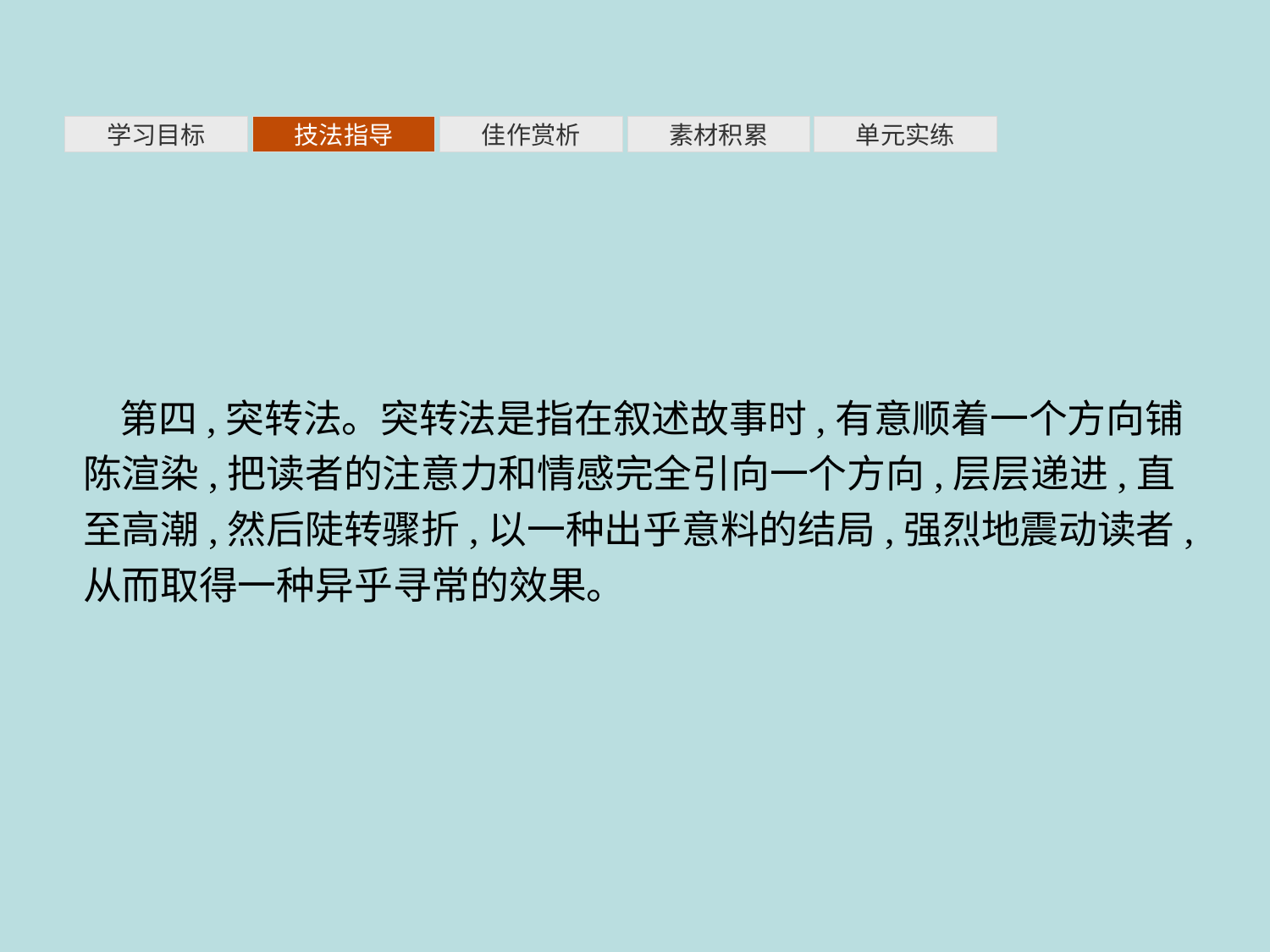

素材积累
学习目标
技法指导
佳作赏析
单元实练
第四,突转法。突转法是指在叙述故事时,有意顺着一个方向铺陈渲染,把读者的注意力和情感完全引向一个方向,层层递进,直至高潮,然后陡转骤折,以一种出乎意料的结局,强烈地震动读者,从而取得一种异乎寻常的效果。